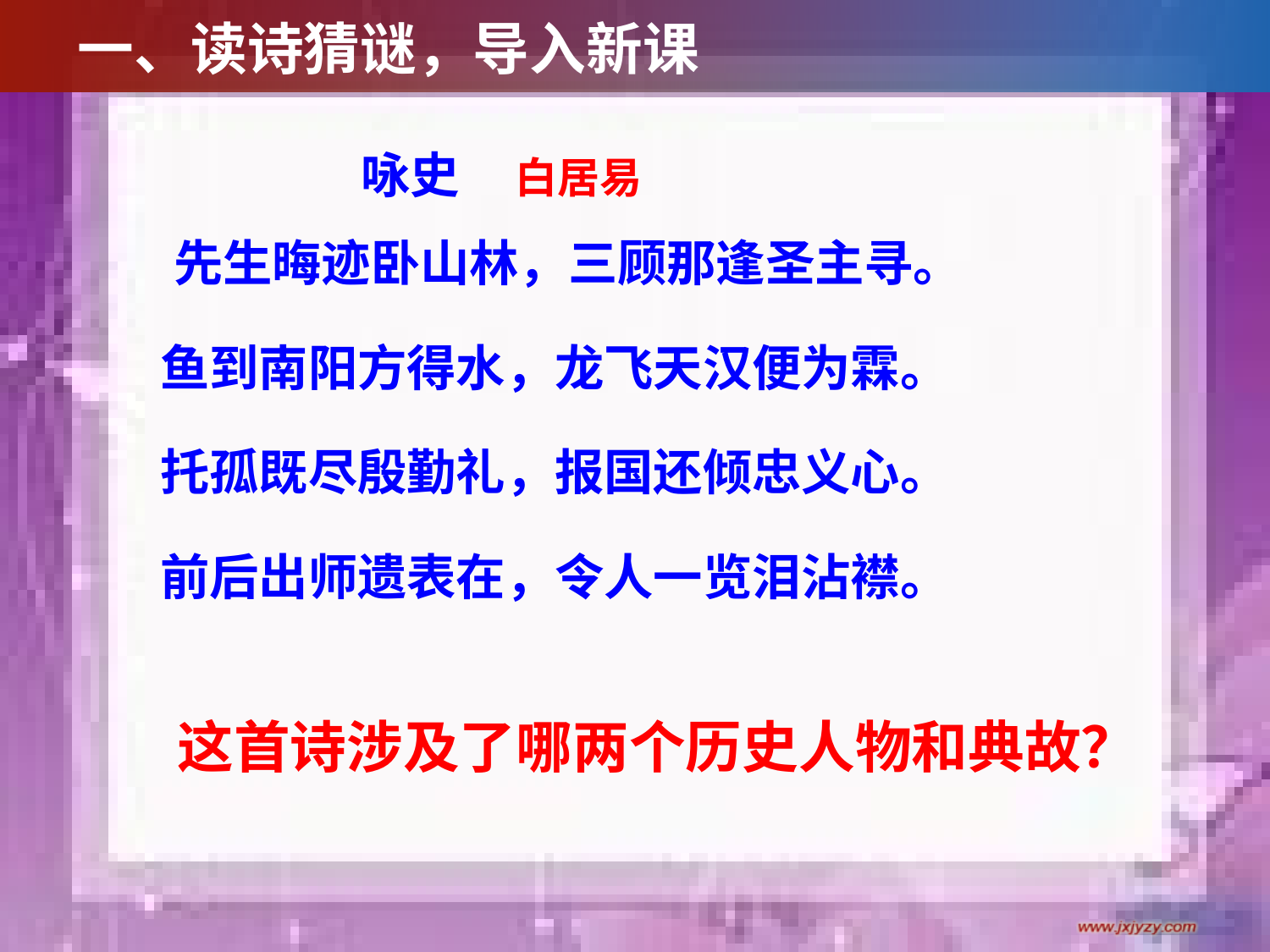

# 一、读诗猜谜，导入新课

                                                                                      咏史     白居易
       先生晦迹卧山林，三顾那逢圣主寻。
         鱼到南阳方得水，龙飞天汉便为霖。
         托孤既尽殷勤礼，报国还倾忠义心。
         前后出师遗表在，令人一览泪沾襟。

这首诗涉及了哪两个历史人物和典故？